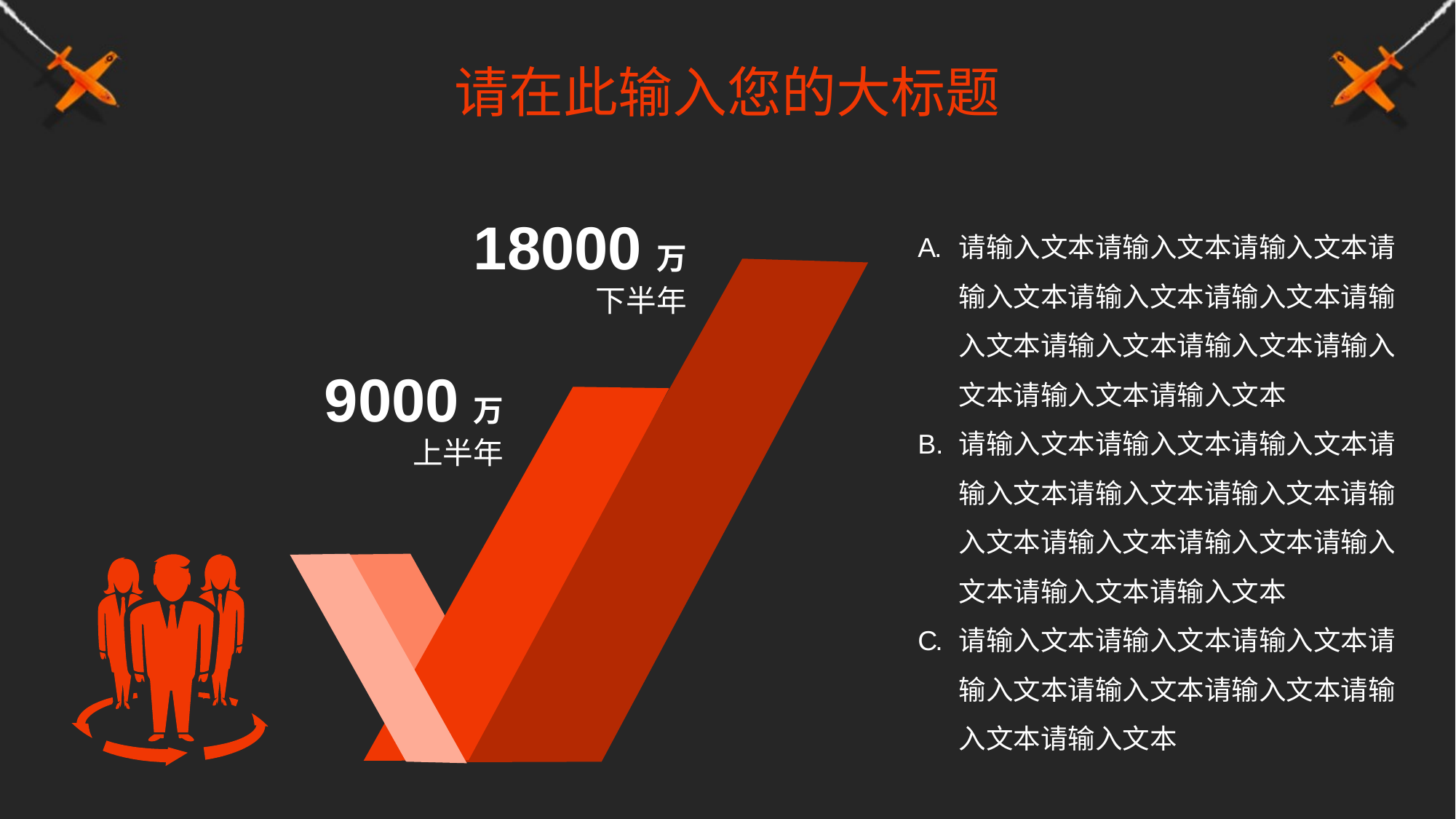

# 请在此输入您的大标题
请输入文本请输入文本请输入文本请输入文本请输入文本请输入文本请输入文本请输入文本请输入文本请输入文本请输入文本请输入文本
请输入文本请输入文本请输入文本请输入文本请输入文本请输入文本请输入文本请输入文本请输入文本请输入文本请输入文本请输入文本
请输入文本请输入文本请输入文本请输入文本请输入文本请输入文本请输入文本请输入文本
18000万
下半年
9000万
上半年